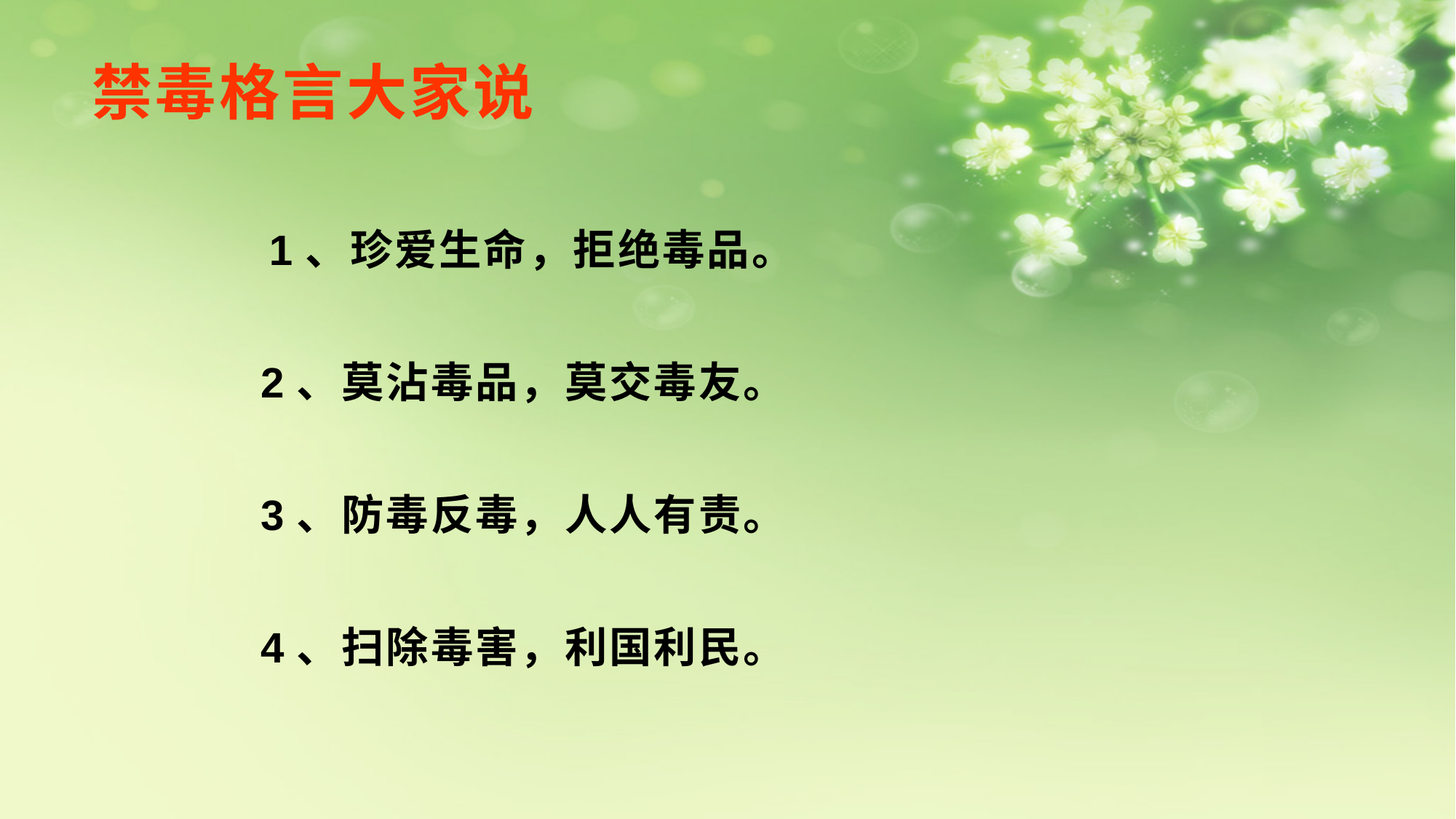

# 禁毒格言大家说

              1、珍爱生命，拒绝毒品。
           2、莫沾毒品，莫交毒友。
           3、防毒反毒，人人有责。
           4、扫除毒害，利国利民。